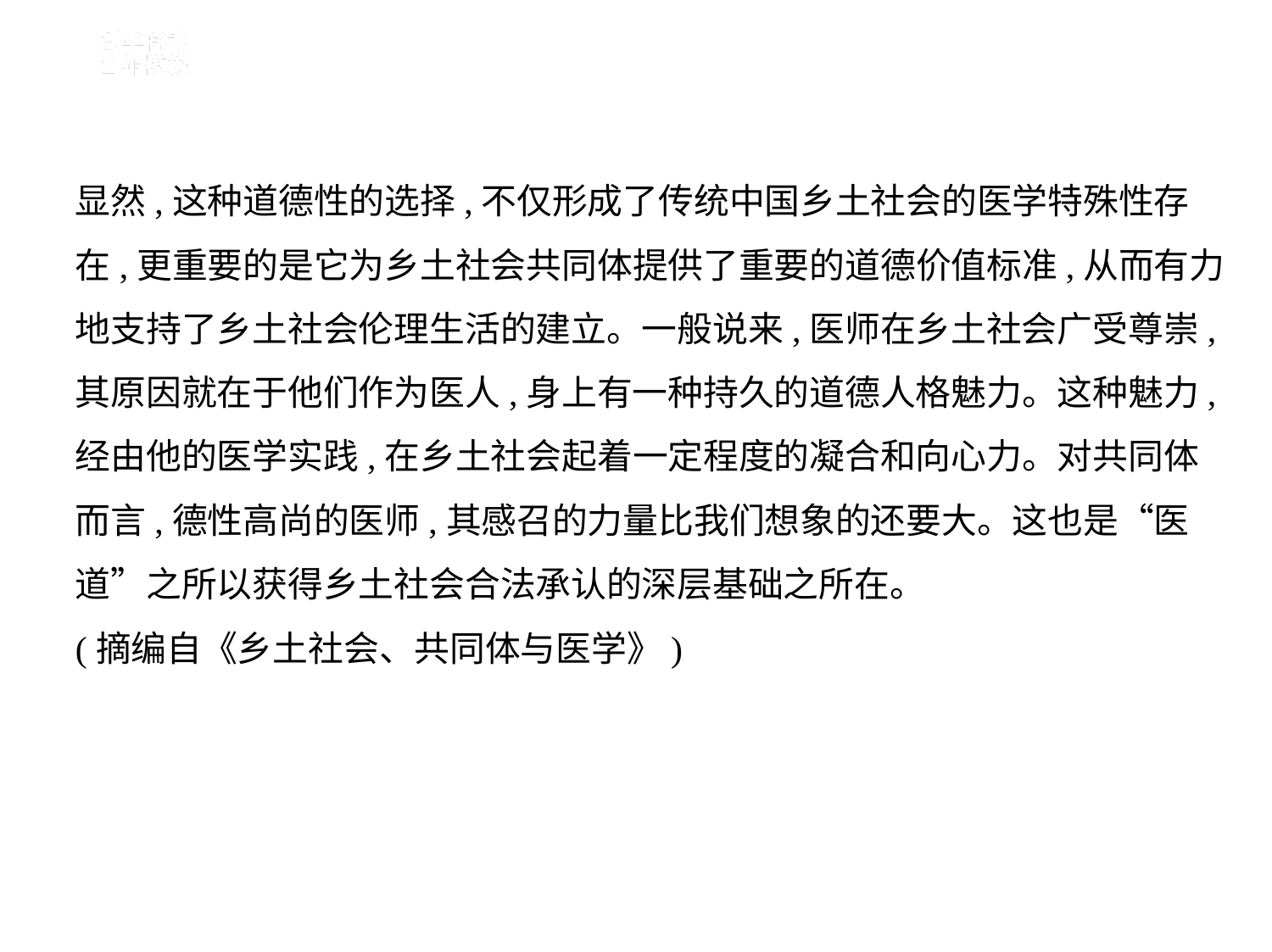

显然,这种道德性的选择,不仅形成了传统中国乡土社会的医学特殊性存
在,更重要的是它为乡土社会共同体提供了重要的道德价值标准,从而有力
地支持了乡土社会伦理生活的建立。一般说来,医师在乡土社会广受尊崇,
其原因就在于他们作为医人,身上有一种持久的道德人格魅力。这种魅力,
经由他的医学实践,在乡土社会起着一定程度的凝合和向心力。对共同体
而言,德性高尚的医师,其感召的力量比我们想象的还要大。这也是“医
道”之所以获得乡土社会合法承认的深层基础之所在。
(摘编自《乡土社会、共同体与医学》)